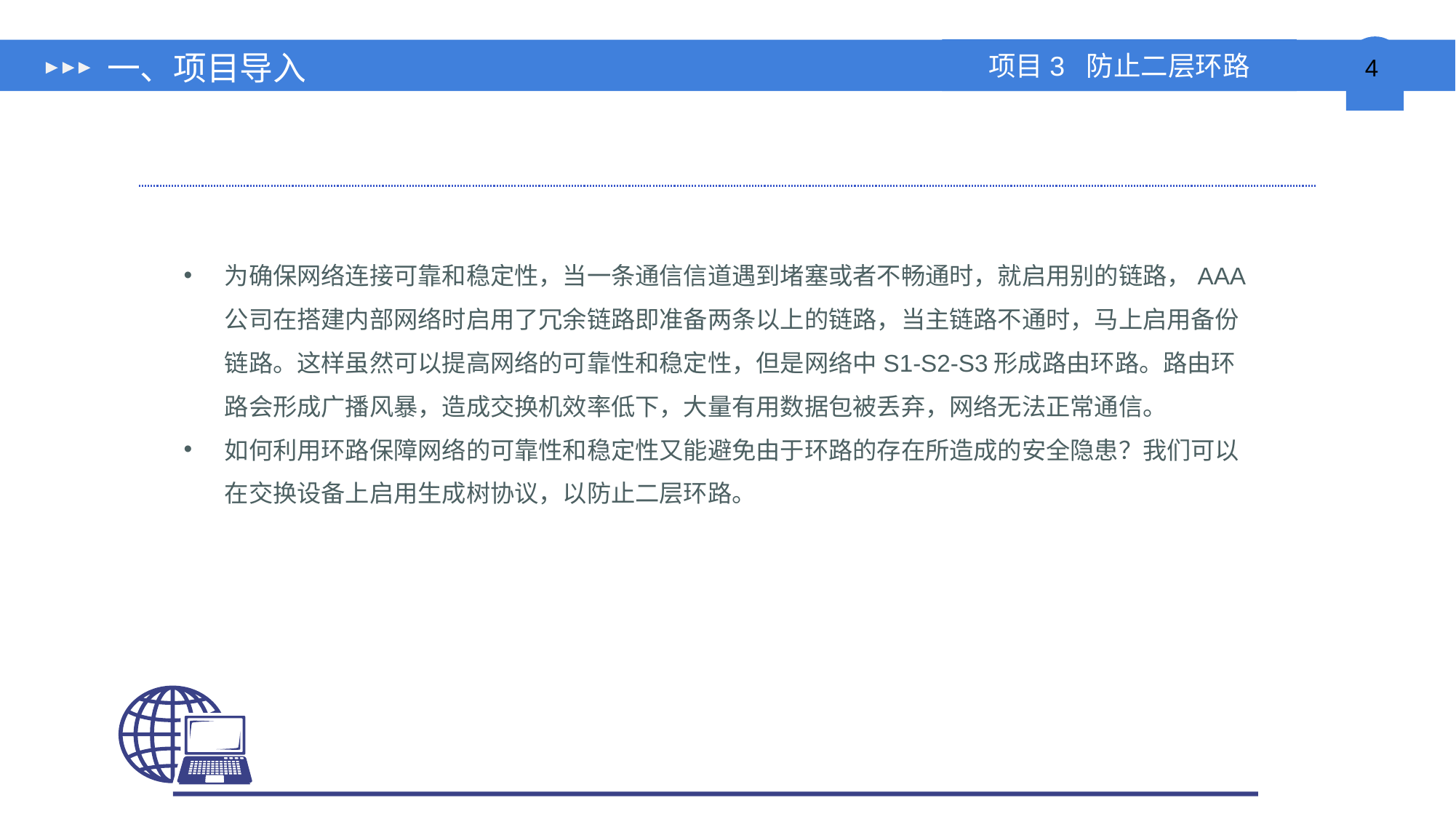

# 一、项目导入

为确保网络连接可靠和稳定性，当一条通信信道遇到堵塞或者不畅通时，就启用别的链路，AAA公司在搭建内部网络时启用了冗余链路即准备两条以上的链路，当主链路不通时，马上启用备份链路。这样虽然可以提高网络的可靠性和稳定性，但是网络中S1-S2-S3形成路由环路。路由环路会形成广播风暴，造成交换机效率低下，大量有用数据包被丢弃，网络无法正常通信。
如何利用环路保障网络的可靠性和稳定性又能避免由于环路的存在所造成的安全隐患？我们可以在交换设备上启用生成树协议，以防止二层环路。